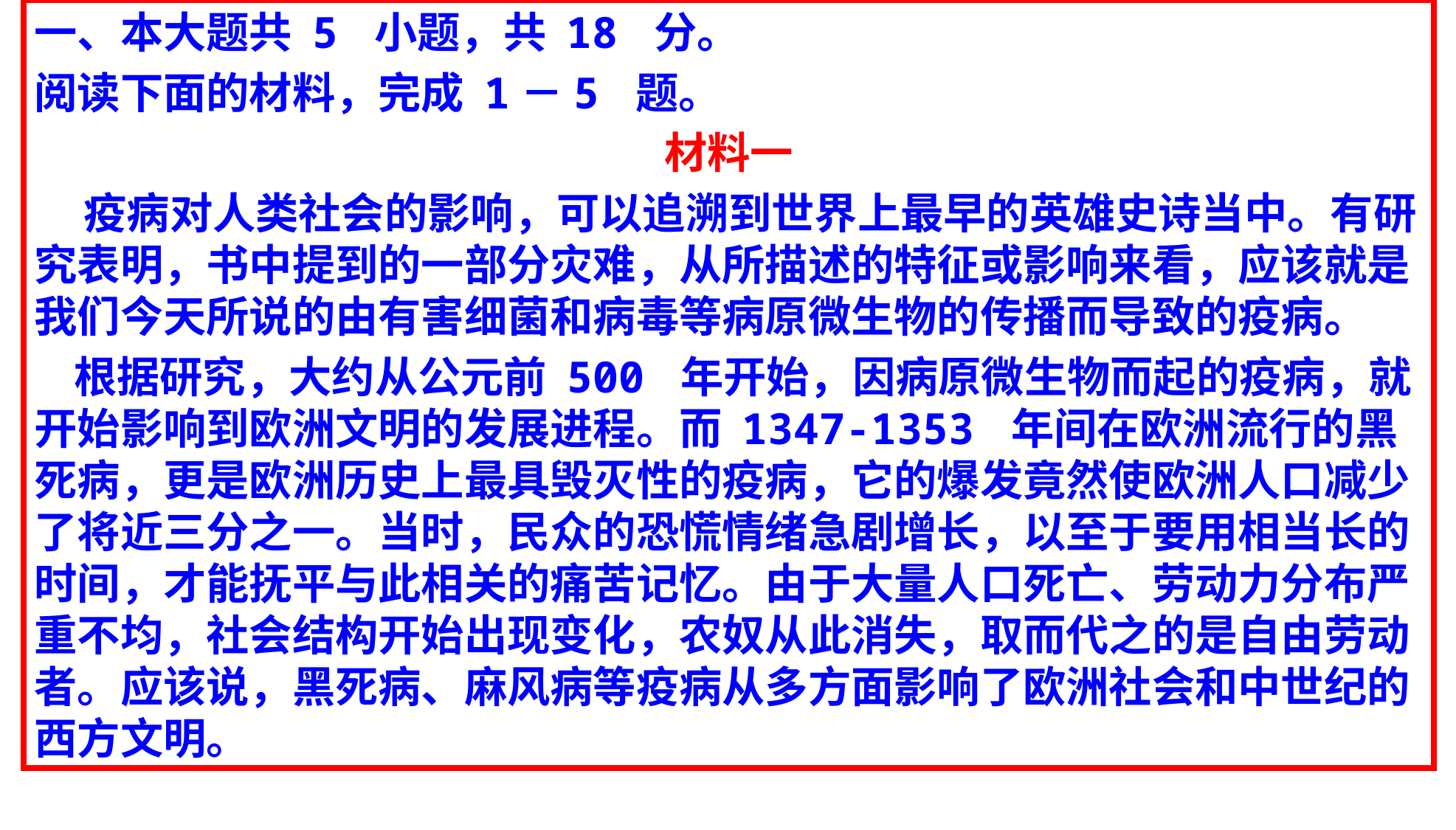

一、本大题共 5 小题，共 18 分。
阅读下面的材料，完成 1－5 题。
材料一
    疫病对人类社会的影响，可以追溯到世界上最早的英雄史诗当中。有研究表明，书中提到的一部分灾难，从所描述的特征或影响来看，应该就是我们今天所说的由有害细菌和病毒等病原微生物的传播而导致的疫病。
   根据研究，大约从公元前 500 年开始，因病原微生物而起的疫病，就开始影响到欧洲文明的发展进程。而 1347-1353 年间在欧洲流行的黑死病，更是欧洲历史上最具毁灭性的疫病，它的爆发竟然使欧洲人口减少了将近三分之一。当时，民众的恐慌情绪急剧增长，以至于要用相当长的时间，才能抚平与此相关的痛苦记忆。由于大量人口死亡、劳动力分布严重不均，社会结构开始出现变化，农奴从此消失，取而代之的是自由劳动者。应该说，黑死病、麻风病等疫病从多方面影响了欧洲社会和中世纪的西方文明。